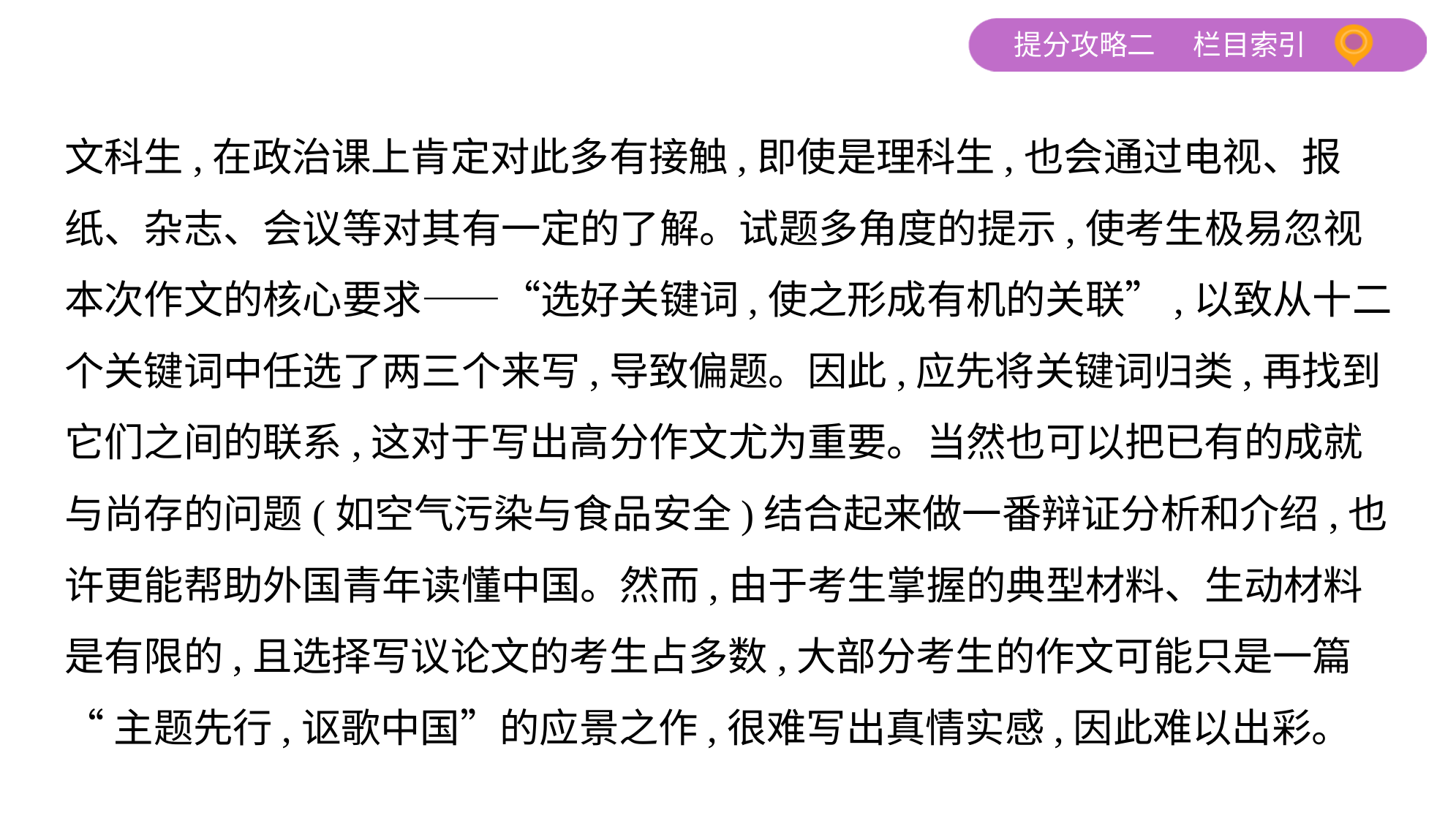

文科生,在政治课上肯定对此多有接触,即使是理科生,也会通过电视、报
纸、杂志、会议等对其有一定的了解。试题多角度的提示,使考生极易忽视
本次作文的核心要求——“选好关键词,使之形成有机的关联”,以致从十二
个关键词中任选了两三个来写,导致偏题。因此,应先将关键词归类,再找到
它们之间的联系,这对于写出高分作文尤为重要。当然也可以把已有的成就
与尚存的问题(如空气污染与食品安全)结合起来做一番辩证分析和介绍,也
许更能帮助外国青年读懂中国。然而,由于考生掌握的典型材料、生动材料
是有限的,且选择写议论文的考生占多数,大部分考生的作文可能只是一篇
“主题先行,讴歌中国”的应景之作,很难写出真情实感,因此难以出彩。